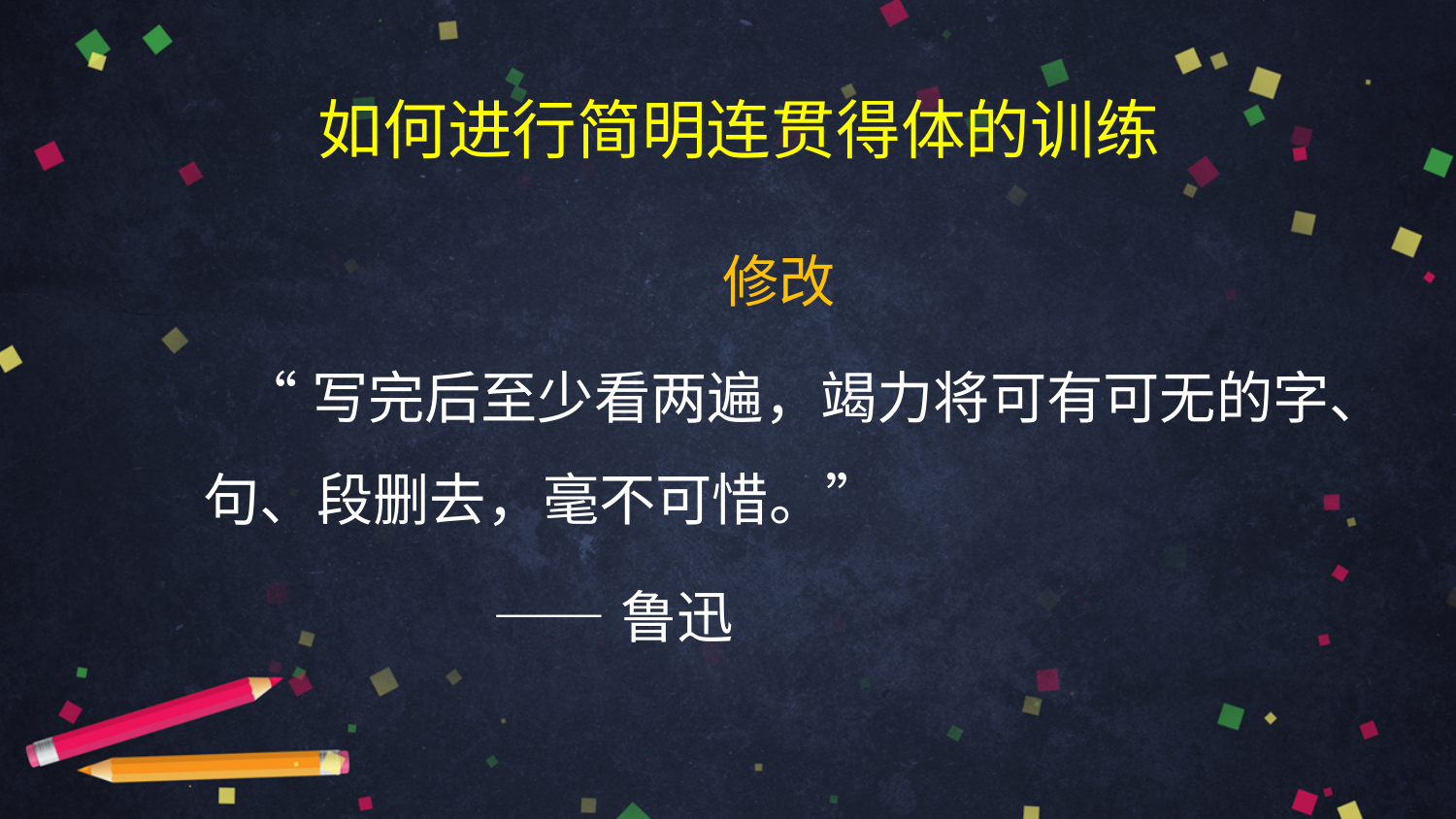

# 如何进行简明连贯得体的训练
修改
   “写完后至少看两遍，竭力将可有可无的字、句、段删去，毫不可惜。”
                       ——鲁迅